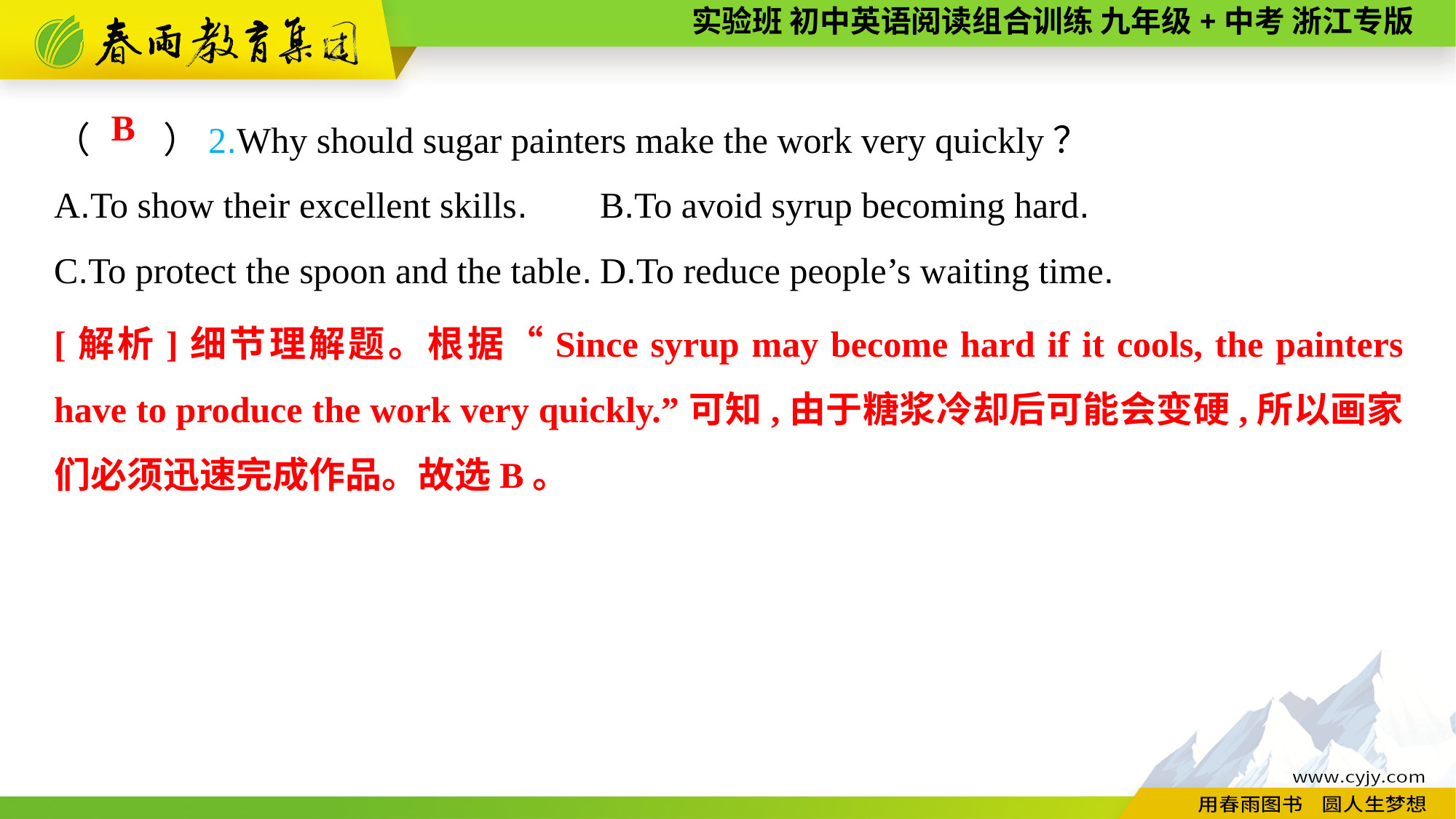

（　　）2.Why should sugar painters make the work very quickly？
A.To show their excellent skills.	B.To avoid syrup becoming hard.
C.To protect the spoon and the table.	D.To reduce people’s waiting time.
B
[解析]细节理解题。根据“Since syrup may become hard if it cools, the painters have to produce the work very quickly.”可知,由于糖浆冷却后可能会变硬,所以画家们必须迅速完成作品。故选B。